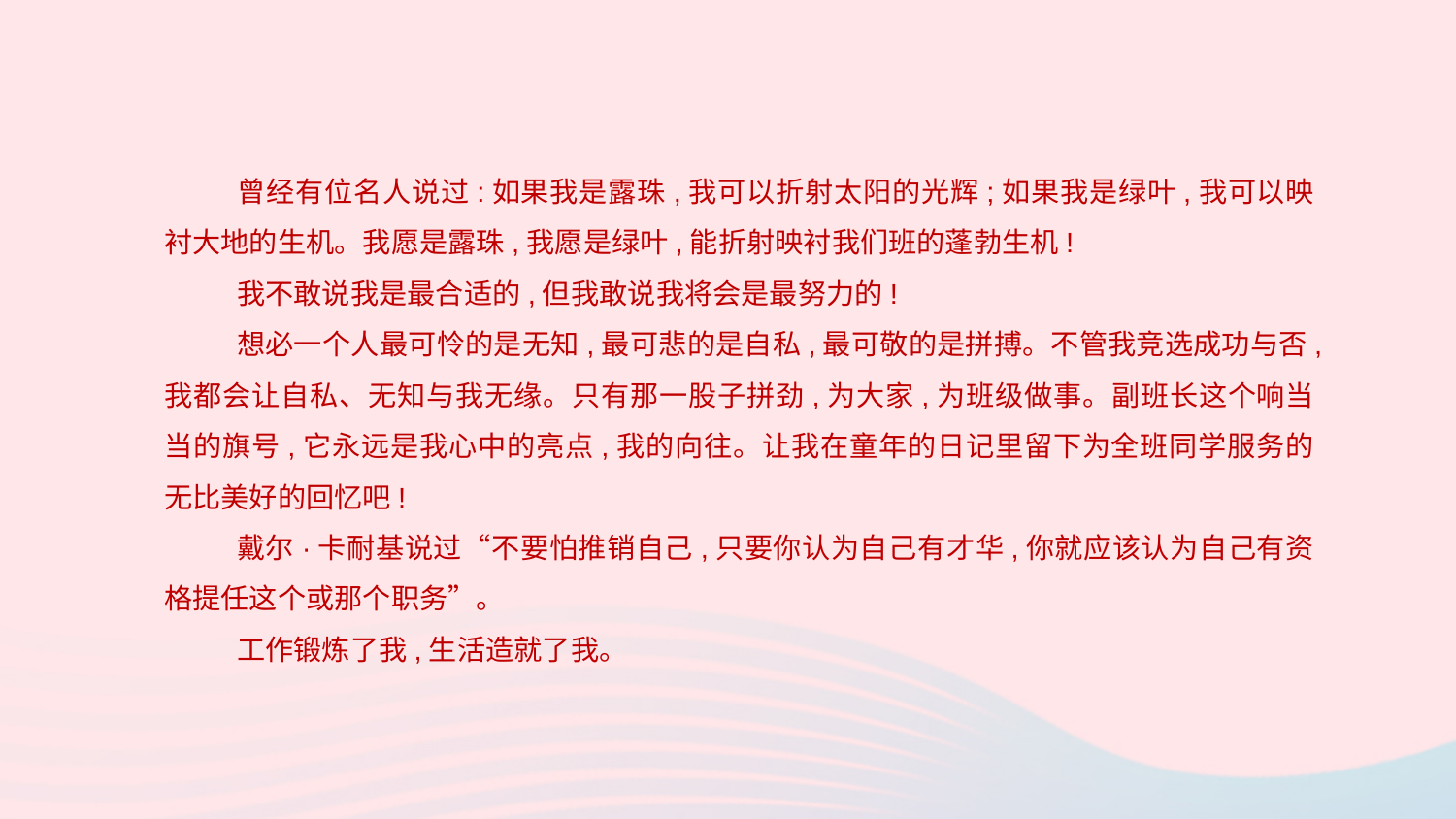

曾经有位名人说过:如果我是露珠,我可以折射太阳的光辉;如果我是绿叶,我可以映衬大地的生机。我愿是露珠,我愿是绿叶,能折射映衬我们班的蓬勃生机!
我不敢说我是最合适的,但我敢说我将会是最努力的!
想必一个人最可怜的是无知,最可悲的是自私,最可敬的是拼搏。不管我竞选成功与否,我都会让自私、无知与我无缘。只有那一股子拼劲,为大家,为班级做事。副班长这个响当当的旗号,它永远是我心中的亮点,我的向往。让我在童年的日记里留下为全班同学服务的无比美好的回忆吧!
戴尔·卡耐基说过“不要怕推销自己,只要你认为自己有才华,你就应该认为自己有资格提任这个或那个职务”。
工作锻炼了我,生活造就了我。